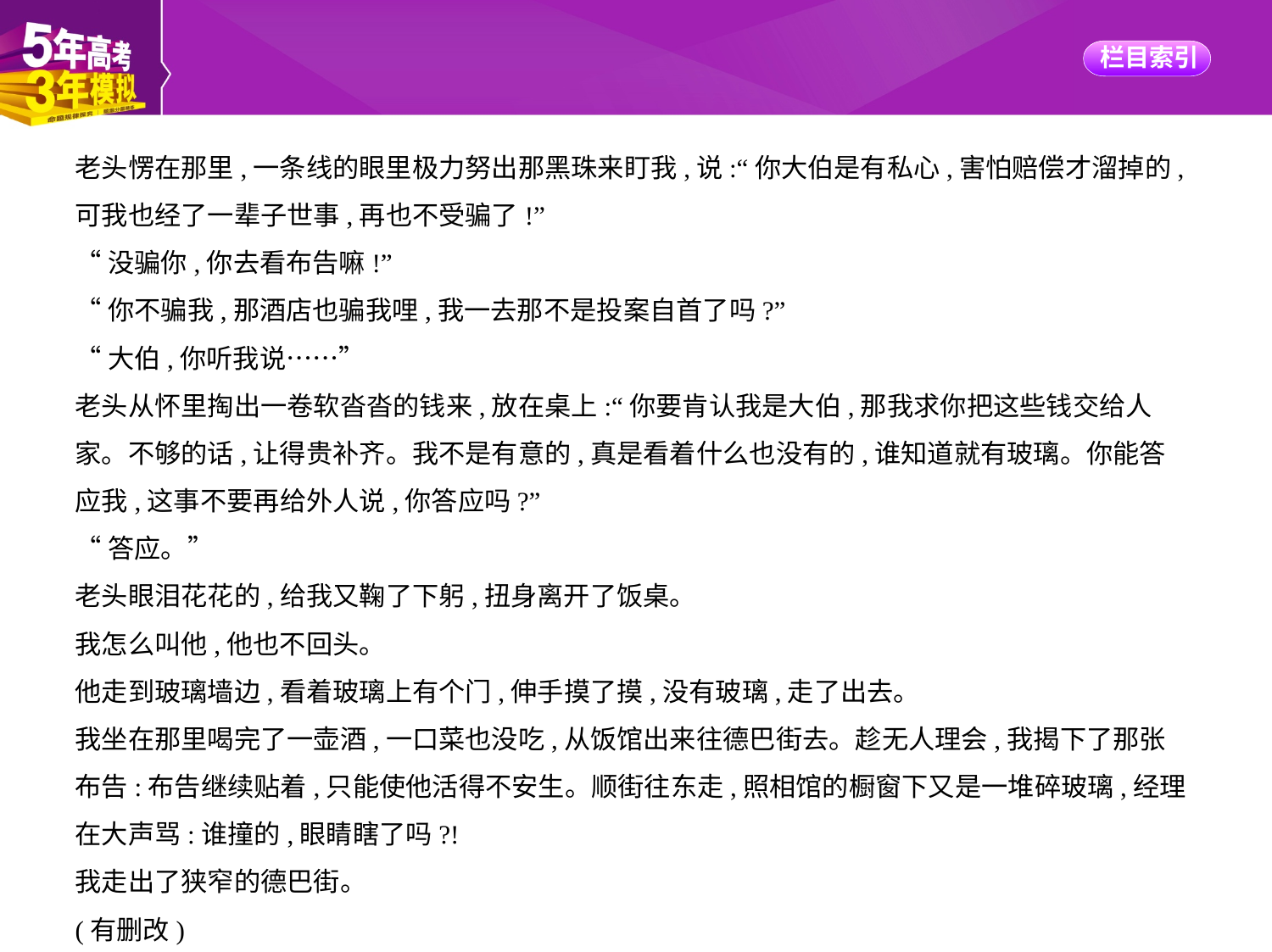

老头愣在那里,一条线的眼里极力努出那黑珠来盯我,说:“你大伯是有私心,害怕赔偿才溜掉的,
可我也经了一辈子世事,再也不受骗了!”
“没骗你,你去看布告嘛!”
“你不骗我,那酒店也骗我哩,我一去那不是投案自首了吗?”
“大伯,你听我说……”
老头从怀里掏出一卷软沓沓的钱来,放在桌上:“你要肯认我是大伯,那我求你把这些钱交给人
家。不够的话,让得贵补齐。我不是有意的,真是看着什么也没有的,谁知道就有玻璃。你能答
应我,这事不要再给外人说,你答应吗?”
“答应。”
老头眼泪花花的,给我又鞠了下躬,扭身离开了饭桌。
我怎么叫他,他也不回头。
他走到玻璃墙边,看着玻璃上有个门,伸手摸了摸,没有玻璃,走了出去。
我坐在那里喝完了一壶酒,一口菜也没吃,从饭馆出来往德巴街去。趁无人理会,我揭下了那张
布告:布告继续贴着,只能使他活得不安生。顺街往东走,照相馆的橱窗下又是一堆碎玻璃,经理
在大声骂:谁撞的,眼睛瞎了吗?!
我走出了狭窄的德巴街。
(有删改)